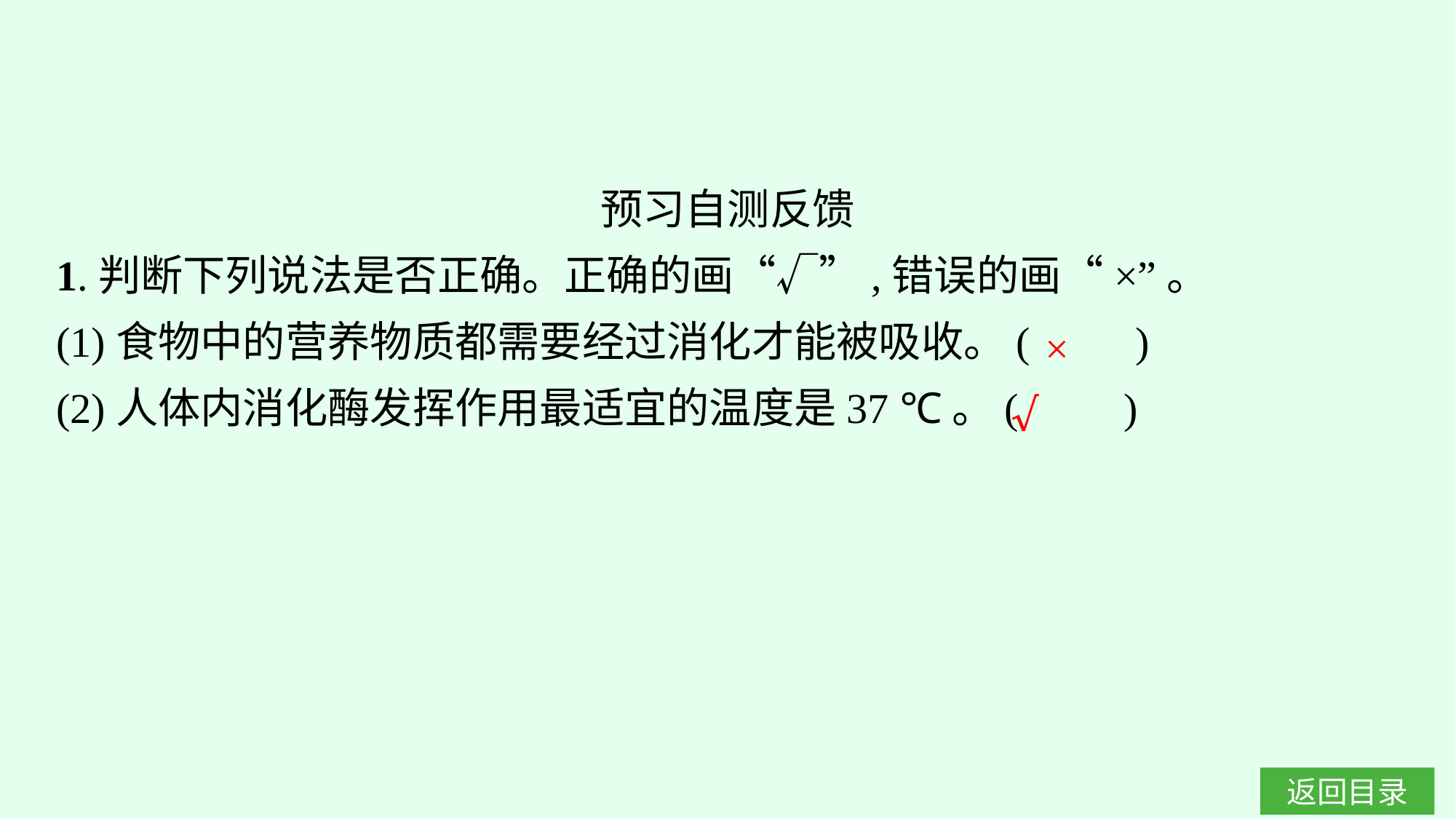

预习自测反馈
1.判断下列说法是否正确。正确的画“√”,错误的画“×”。
(1)食物中的营养物质都需要经过消化才能被吸收。(　　)
(2)人体内消化酶发挥作用最适宜的温度是37 ℃。(　　)
×
√